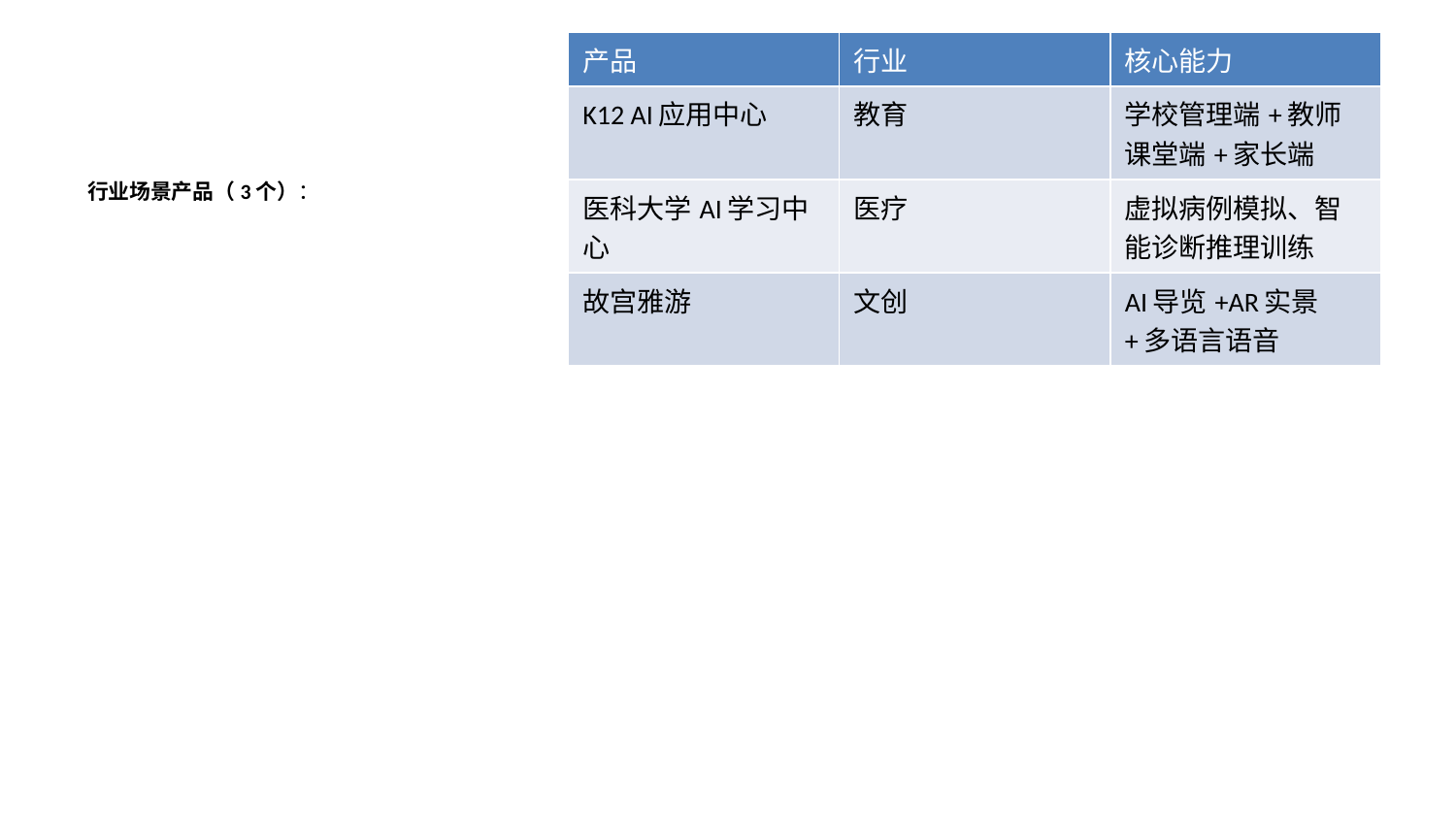

| 产品 | 行业 | 核心能力 |
| --- | --- | --- |
| K12 AI应用中心 | 教育 | 学校管理端+教师课堂端+家长端 |
| 医科大学AI学习中心 | 医疗 | 虚拟病例模拟、智能诊断推理训练 |
| 故宫雅游 | 文创 | AI导览+AR实景+多语言语音 |
行业场景产品（3个）：